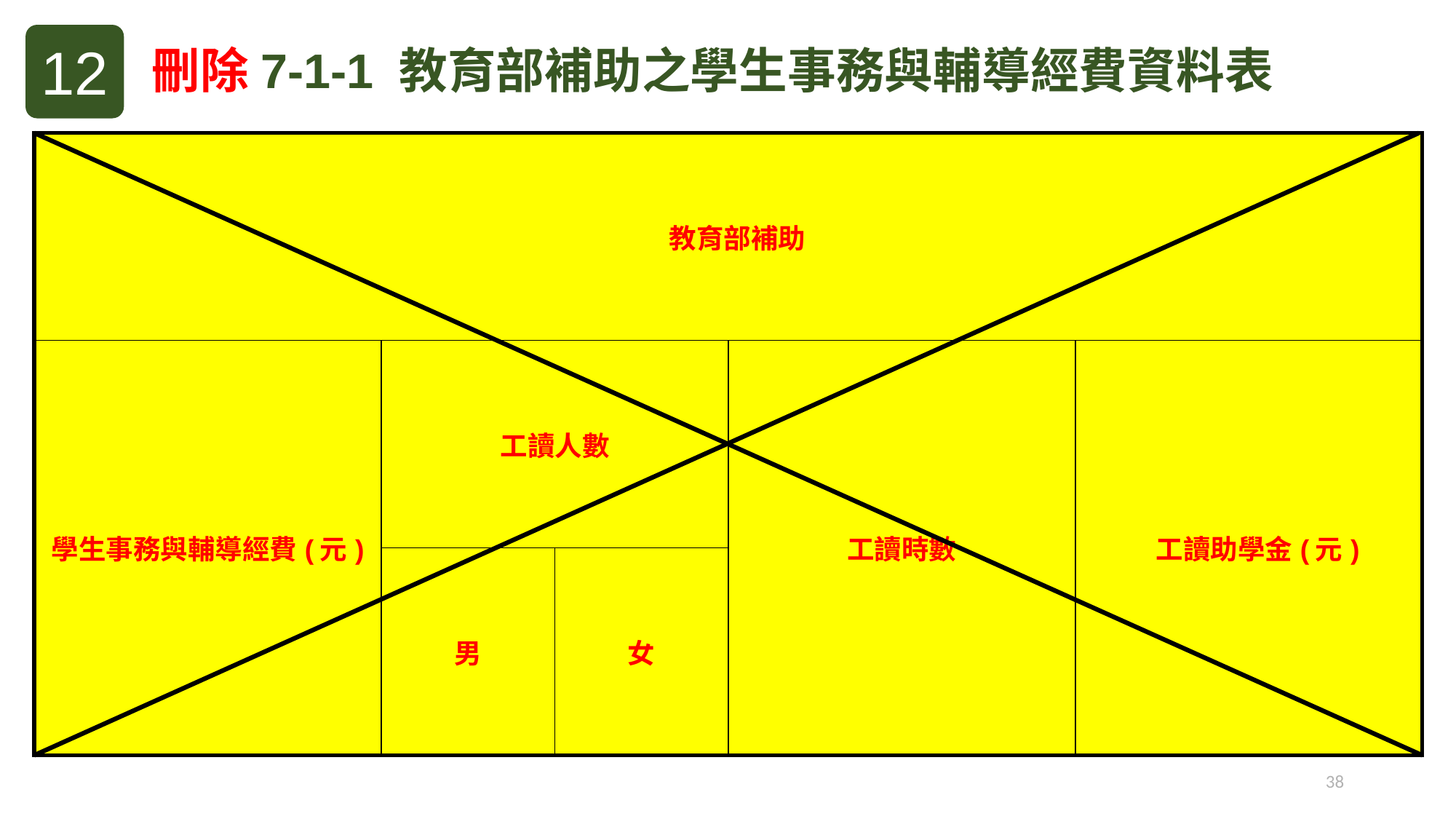

刪除7-1-1 教育部補助之學生事務與輔導經費資料表
12
| 教育部補助 |  |  |  |  |
| --- | --- | --- | --- | --- |
| 學生事務與輔導經費(元) | 工讀人數 |  | 工讀時數 | 工讀助學金(元) |
|  | 男 | 女 |  |  |
38